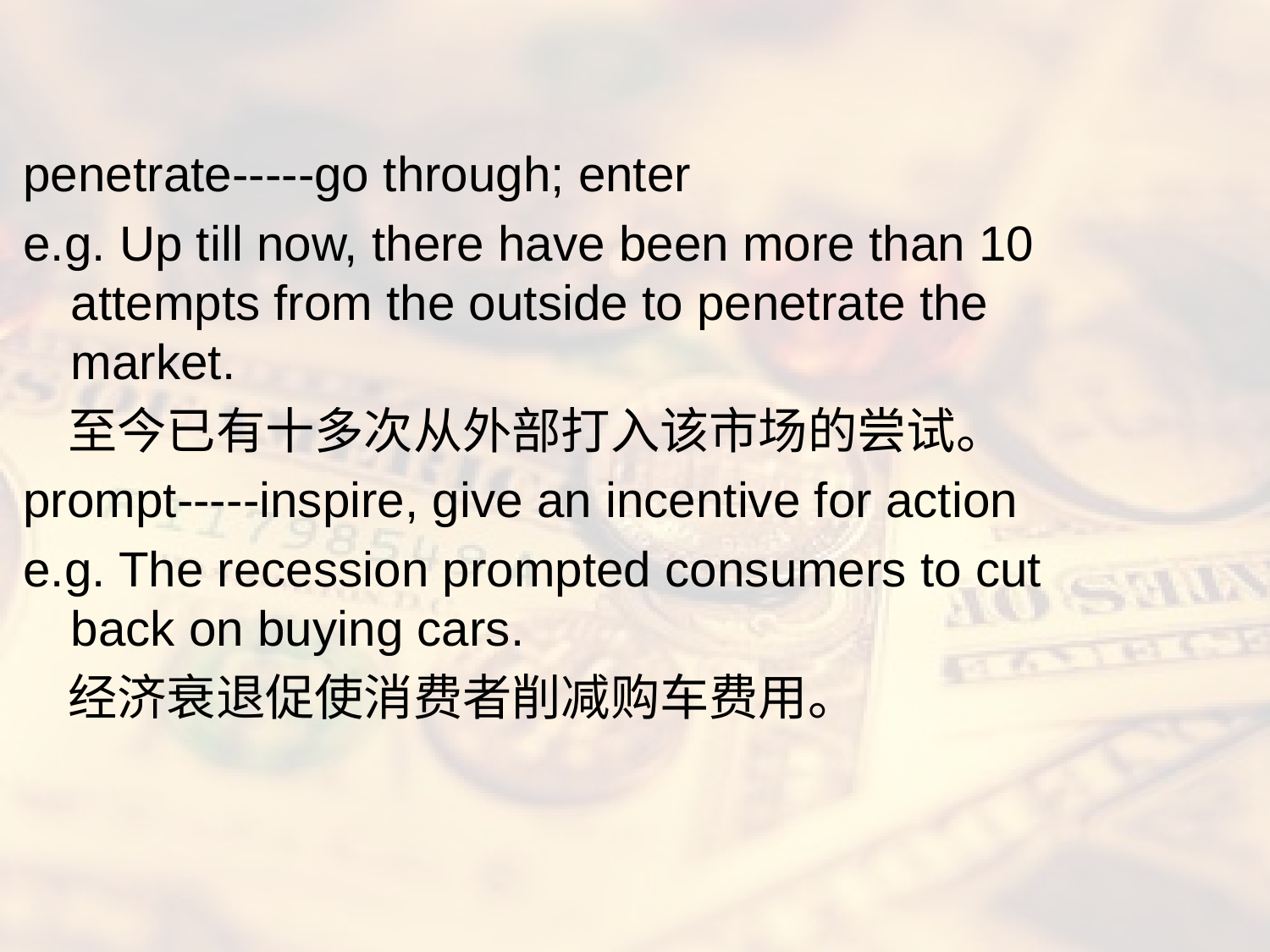

#
penetrate-----go through; enter
e.g. Up till now, there have been more than 10 attempts from the outside to penetrate the market.
   至今已有十多次从外部打入该市场的尝试。
prompt-----inspire, give an incentive for action
e.g. The recession prompted consumers to cut back on buying cars.
   经济衰退促使消费者削减购车费用。